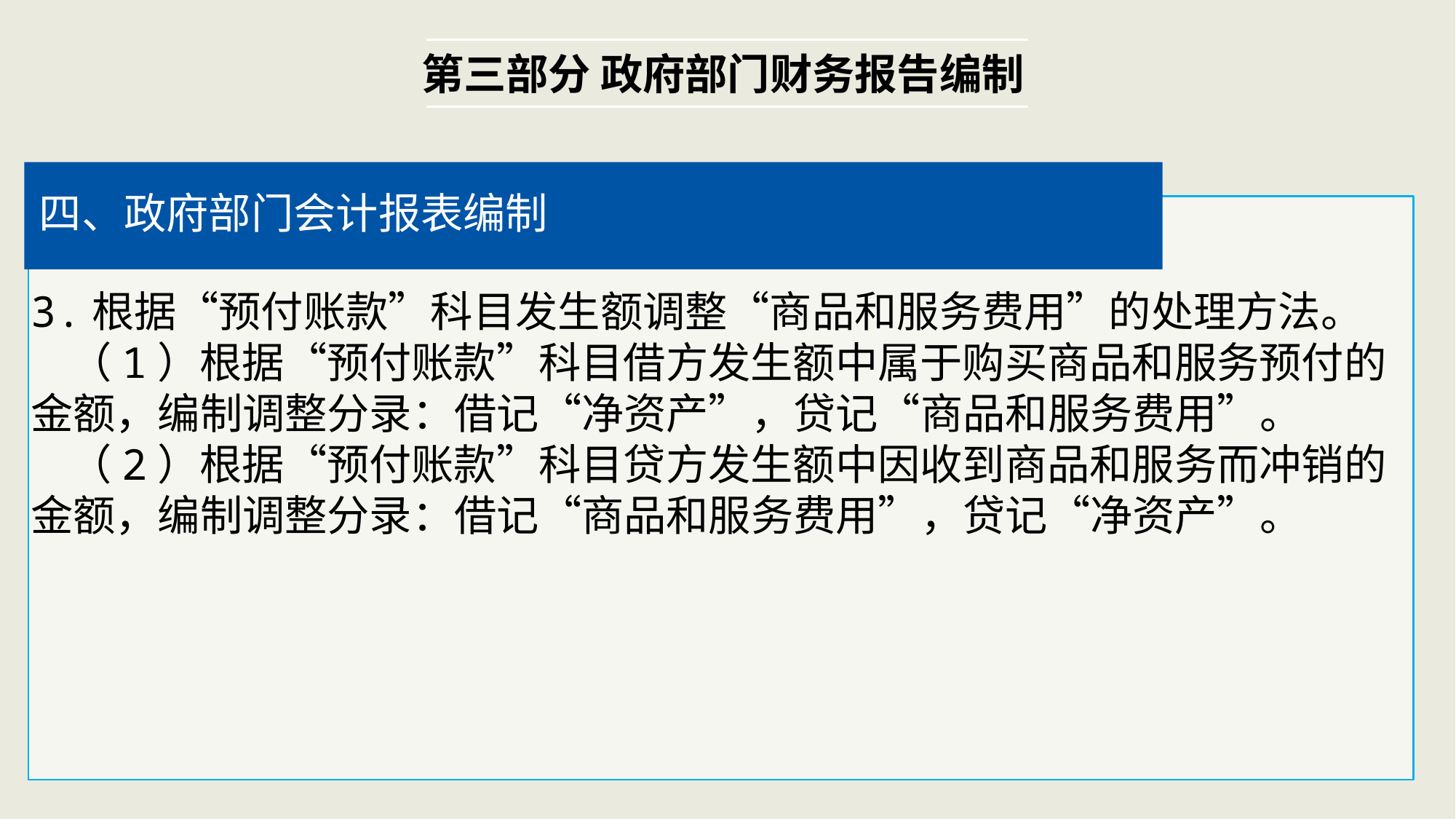

第三部分 政府部门财务报告编制

四、政府部门会计报表编制

3.根据“预付账款”科目发生额调整“商品和服务费用”的处理方法。
   （1）根据“预付账款”科目借方发生额中属于购买商品和服务预付的金额，编制调整分录：借记“净资产”，贷记“商品和服务费用”。
   （2）根据“预付账款”科目贷方发生额中因收到商品和服务而冲销的金额，编制调整分录：借记“商品和服务费用”，贷记“净资产”。

80